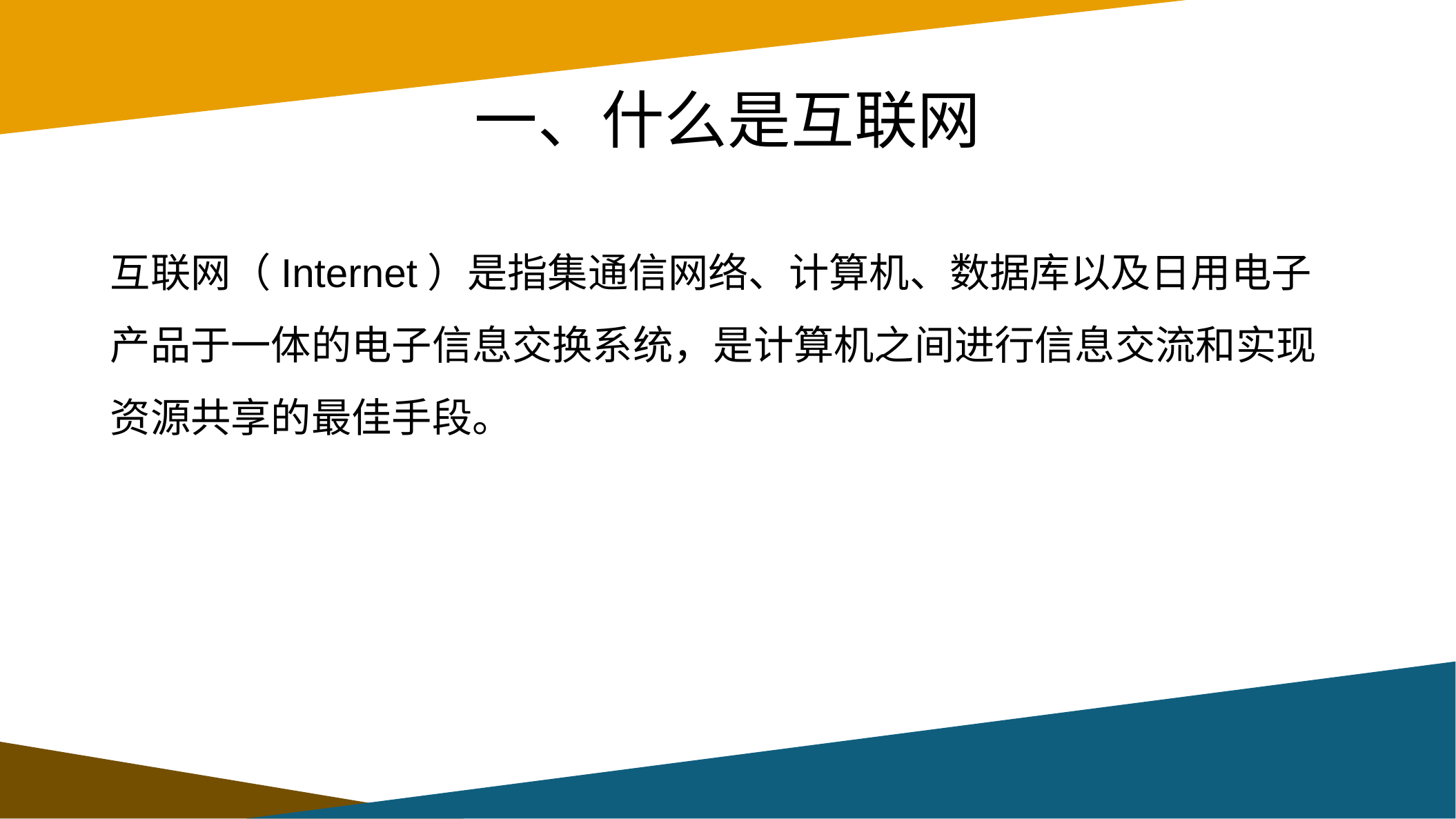

# 一、什么是互联网
互联网（Internet）是指集通信网络、计算机、数据库以及日用电子产品于一体的电子信息交换系统，是计算机之间进行信息交流和实现资源共享的最佳手段。